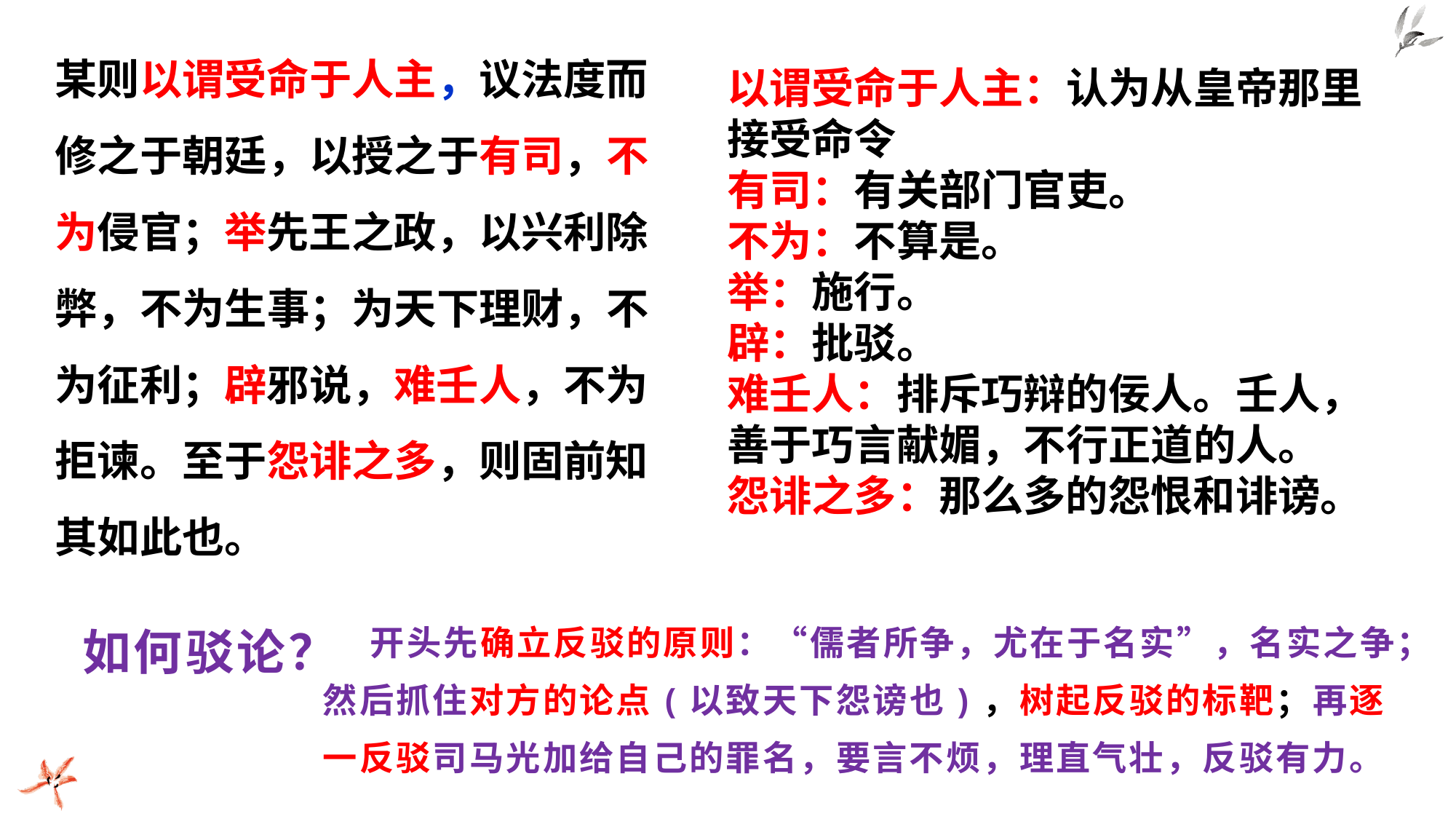

某则以谓受命于人主，议法度而修之于朝廷，以授之于有司，不为侵官；举先王之政，以兴利除弊，不为生事；为天下理财，不为征利；辟邪说，难壬人，不为拒谏。至于怨诽之多，则固前知其如此也。
以谓受命于人主：认为从皇帝那里接受命令
有司：有关部门官吏。
不为：不算是。
举：施行。
辟：批驳。
难壬人：排斥巧辩的佞人。壬人，善于巧言献媚，不行正道的人。
怨诽之多：那么多的怨恨和诽谤。
    开头先确立反驳的原则：“儒者所争，尤在于名实”，名实之争；然后抓住对方的论点(以致天下怨谤也)，树起反驳的标靶；再逐一反驳司马光加给自己的罪名，要言不烦，理直气壮，反驳有力。
# 如何驳论？